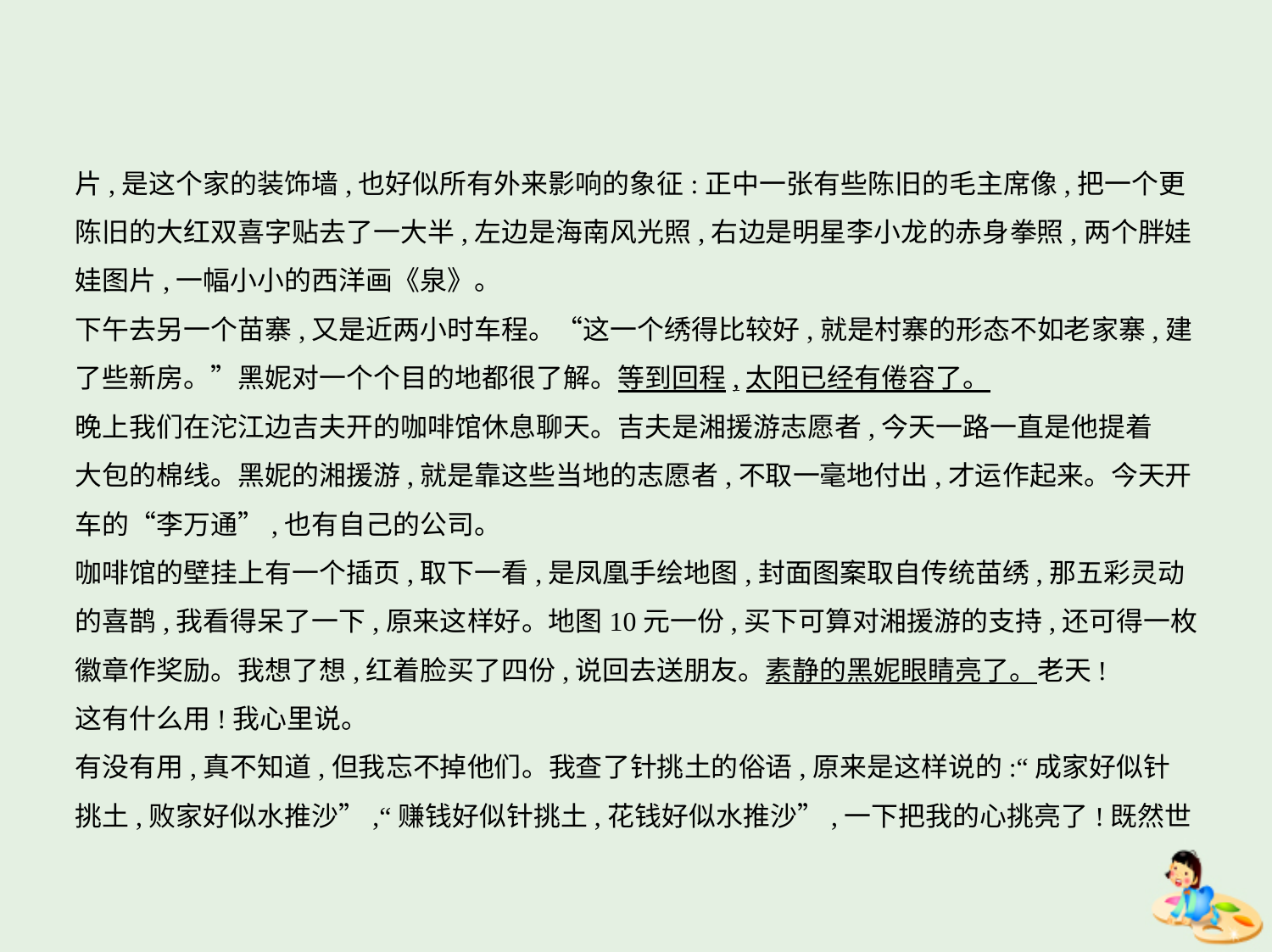

片,是这个家的装饰墙,也好似所有外来影响的象征:正中一张有些陈旧的毛主席像,把一个更
陈旧的大红双喜字贴去了一大半,左边是海南风光照,右边是明星李小龙的赤身拳照,两个胖娃
娃图片,一幅小小的西洋画《泉》。
下午去另一个苗寨,又是近两小时车程。“这一个绣得比较好,就是村寨的形态不如老家寨,建
了些新房。”黑妮对一个个目的地都很了解。等到回程,太阳已经有倦容了。
晚上我们在沱江边吉夫开的咖啡馆休息聊天。吉夫是湘援游志愿者,今天一路一直是他提着
大包的棉线。黑妮的湘援游,就是靠这些当地的志愿者,不取一毫地付出,才运作起来。今天开
车的“李万通”,也有自己的公司。
咖啡馆的壁挂上有一个插页,取下一看,是凤凰手绘地图,封面图案取自传统苗绣,那五彩灵动
的喜鹊,我看得呆了一下,原来这样好。地图10元一份,买下可算对湘援游的支持,还可得一枚
徽章作奖励。我想了想,红着脸买了四份,说回去送朋友。素静的黑妮眼睛亮了。老天!
这有什么用!我心里说。
有没有用,真不知道,但我忘不掉他们。我查了针挑土的俗语,原来是这样说的:“成家好似针
挑土,败家好似水推沙”,“赚钱好似针挑土,花钱好似水推沙”,一下把我的心挑亮了!既然世